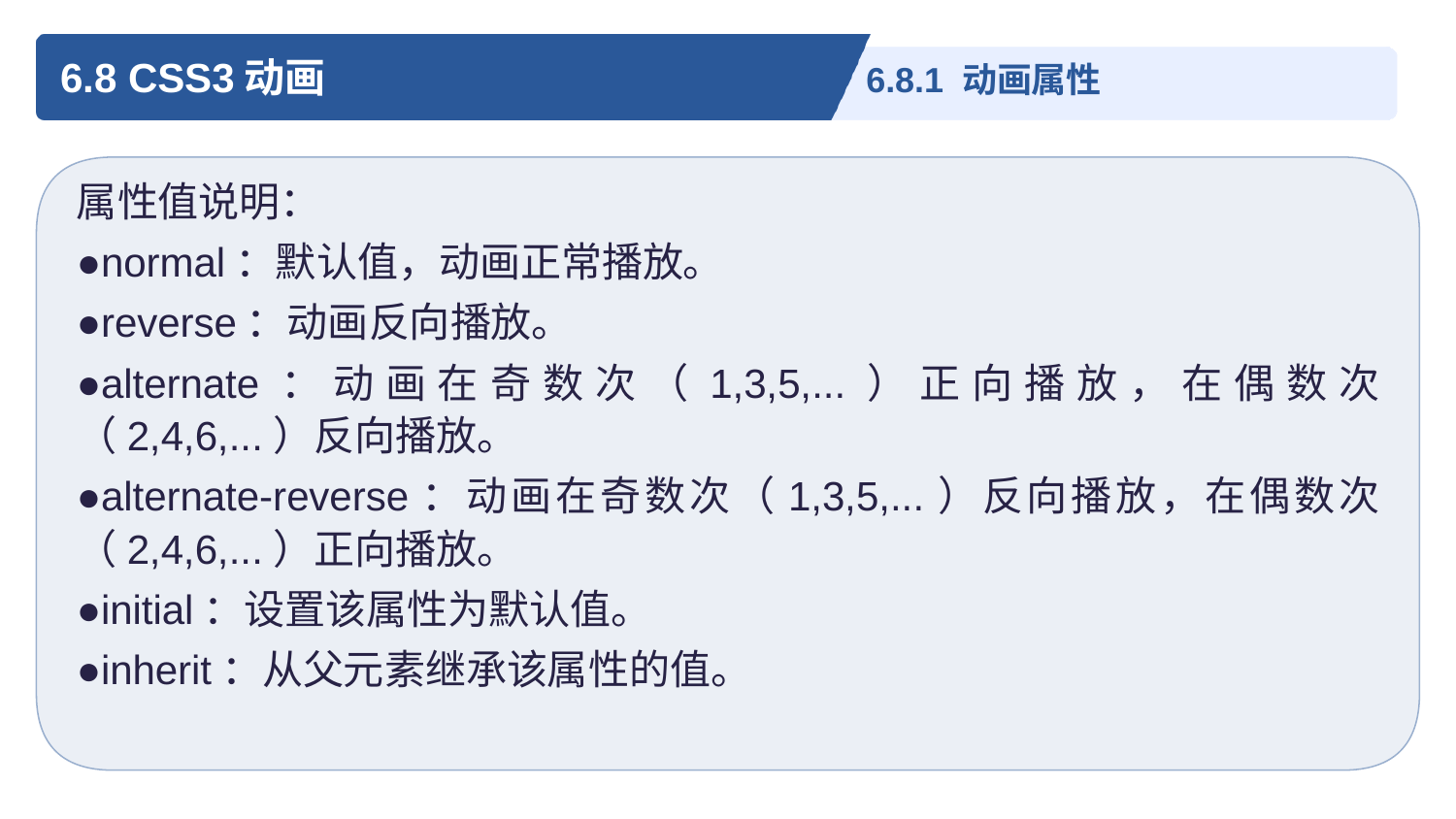

6.8 CSS3动画
6.8.1 动画属性

属性值说明：
●normal：默认值，动画正常播放。
●reverse：动画反向播放。
●alternate：动画在奇数次（1,3,5,...）正向播放，在偶数次（2,4,6,...）反向播放。
●alternate-reverse：动画在奇数次（1,3,5,...）反向播放，在偶数次（2,4,6,...）正向播放。
●initial：设置该属性为默认值。
●inherit：从父元素继承该属性的值。